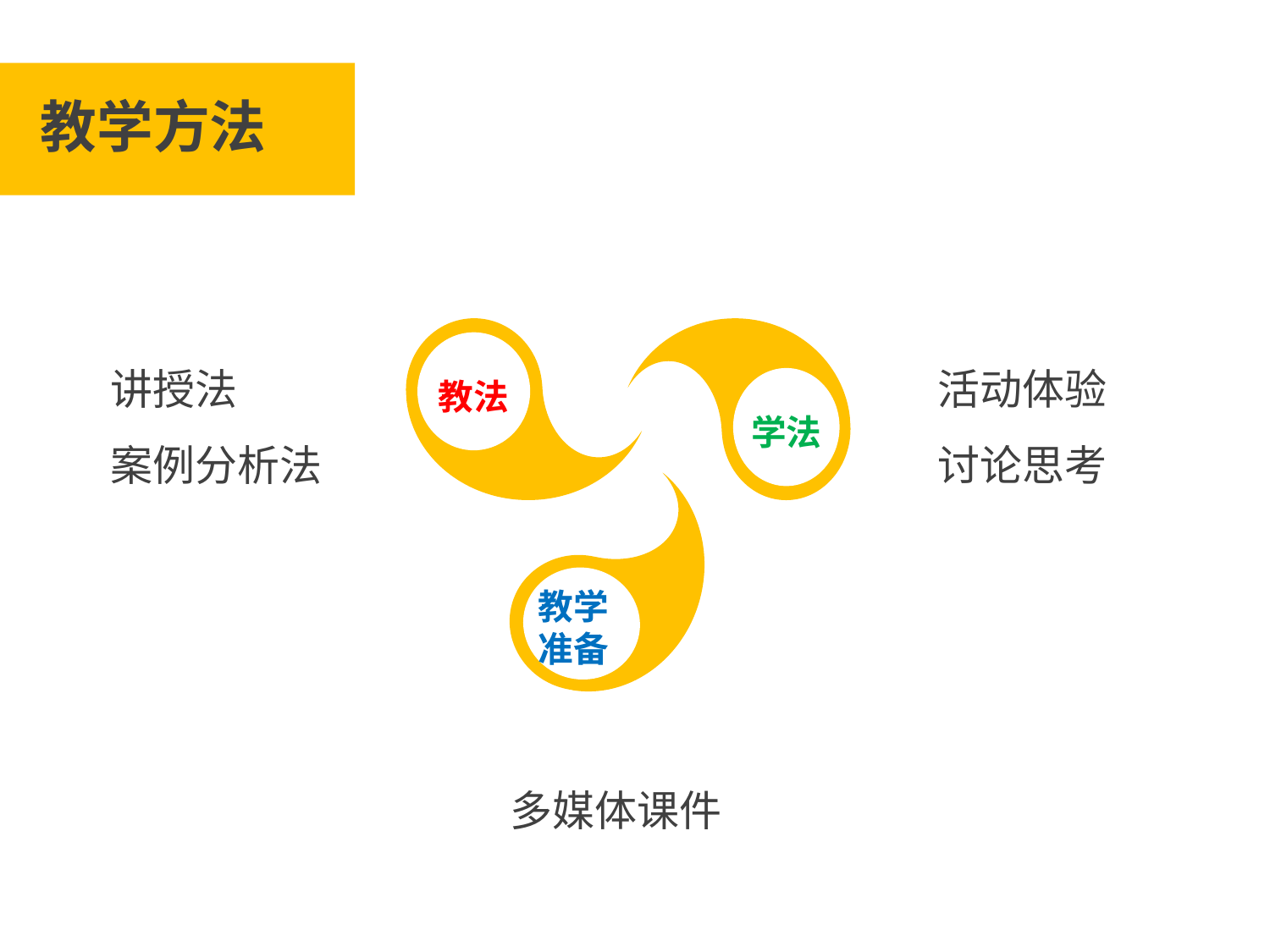

教学方法

教法

学法

活动体验
讨论思考
讲授法
案例分析法

教学
准备
多媒体课件